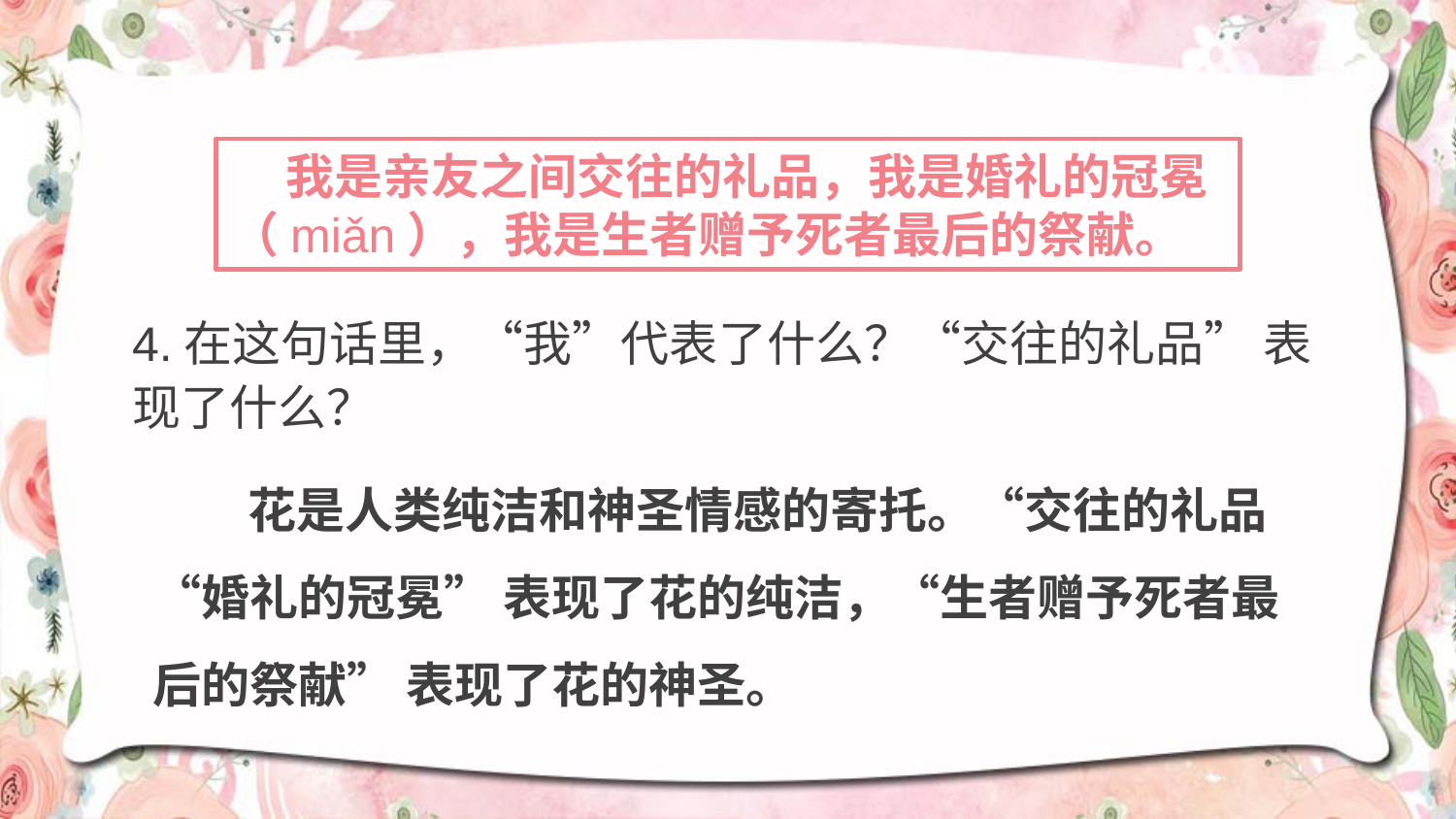

我是亲友之间交往的礼品，我是婚礼的冠冕（miǎn），我是生者赠予死者最后的祭献。
4.在这句话里，“我”代表了什么？“交往的礼品” 表现了什么？
 花是人类纯洁和神圣情感的寄托。“交往的礼品“婚礼的冠冕” 表现了花的纯洁，“生者赠予死者最后的祭献” 表现了花的神圣。